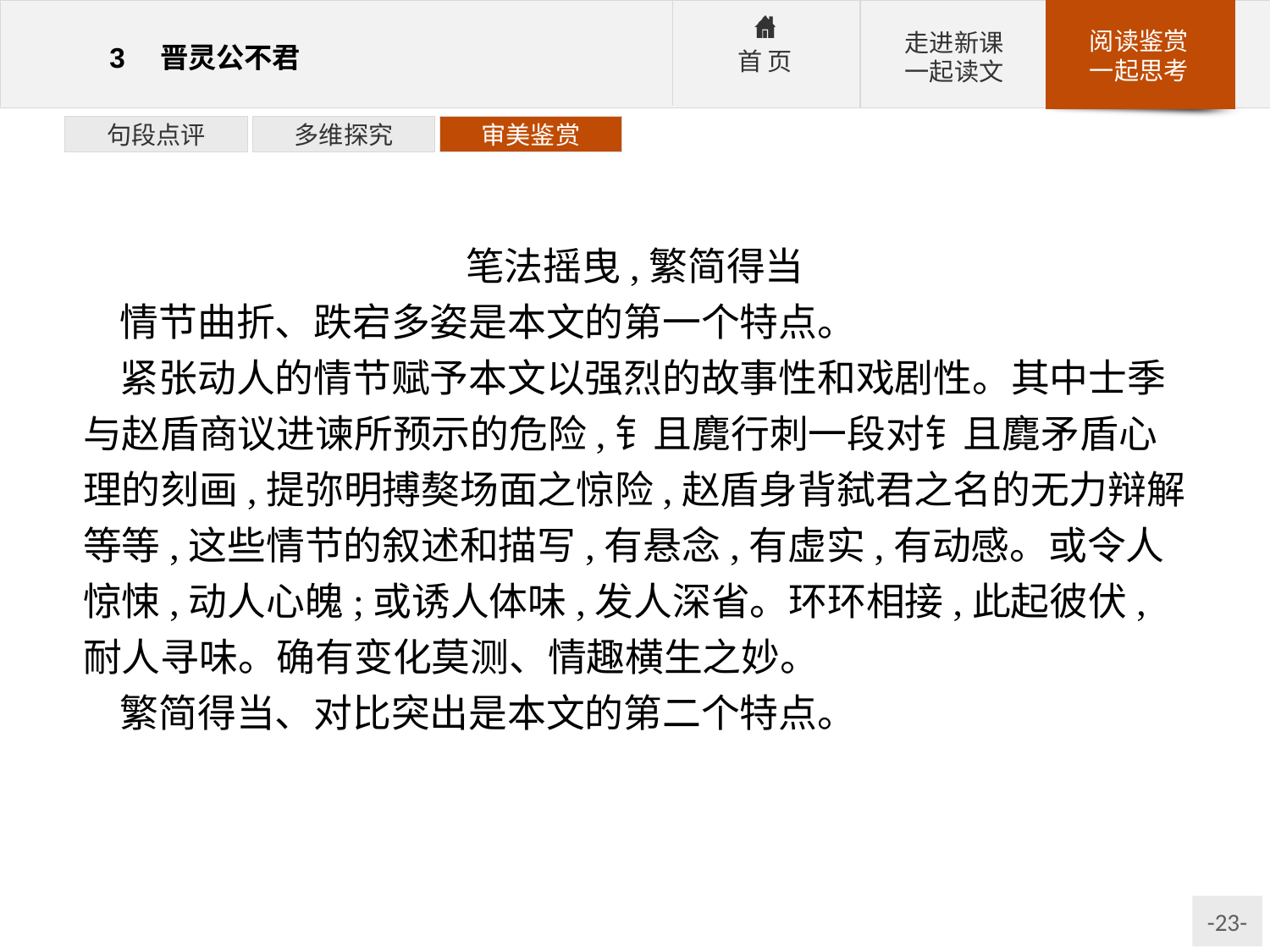

句段点评
多维探究
审美鉴赏
笔法摇曳,繁简得当
情节曲折、跌宕多姿是本文的第一个特点。
紧张动人的情节赋予本文以强烈的故事性和戏剧性。其中士季与赵盾商议进谏所预示的危险,钅且麑行刺一段对钅且麑矛盾心理的刻画,提弥明搏獒场面之惊险,赵盾身背弑君之名的无力辩解等等,这些情节的叙述和描写,有悬念,有虚实,有动感。或令人惊悚,动人心魄;或诱人体味,发人深省。环环相接,此起彼伏,耐人寻味。确有变化莫测、情趣横生之妙。
繁简得当、对比突出是本文的第二个特点。